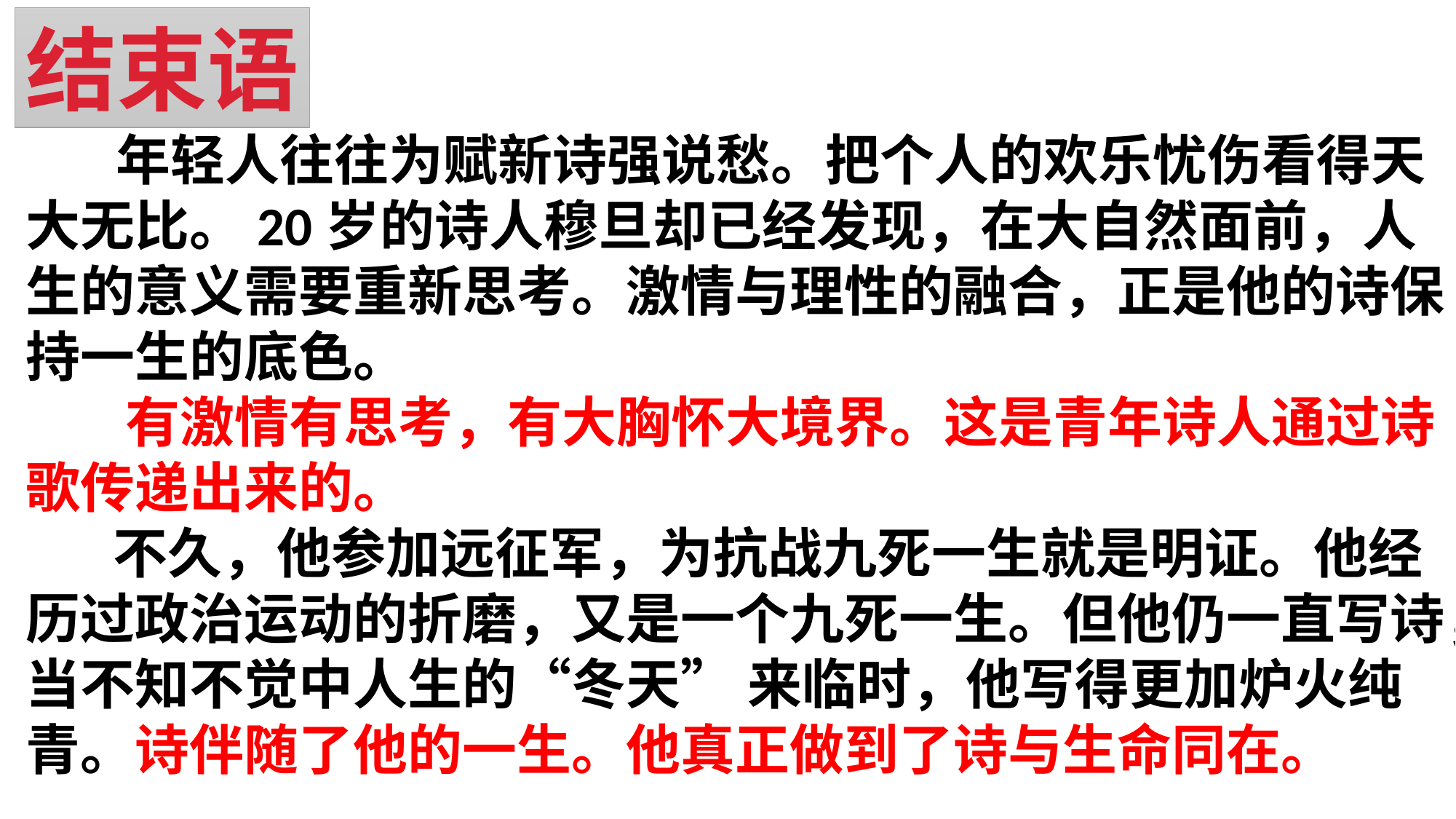

结束语
          年轻人往往为赋新诗强说愁。把个人的欢乐忧伤看得天大无比。20岁的诗人穆旦却已经发现，在大自然面前，人生的意义需要重新思考。激情与理性的融合，正是他的诗保持一生的底色。
       有激情有思考，有大胸怀大境界。这是青年诗人通过诗歌传递出来的。
      不久，他参加远征军，为抗战九死一生就是明证。他经历过政治运动的折磨，又是一个九死一生。但他仍一直写诗，当不知不觉中人生的“冬天” 来临时，他写得更加炉火纯青。诗伴随了他的一生。他真正做到了诗与生命同在。